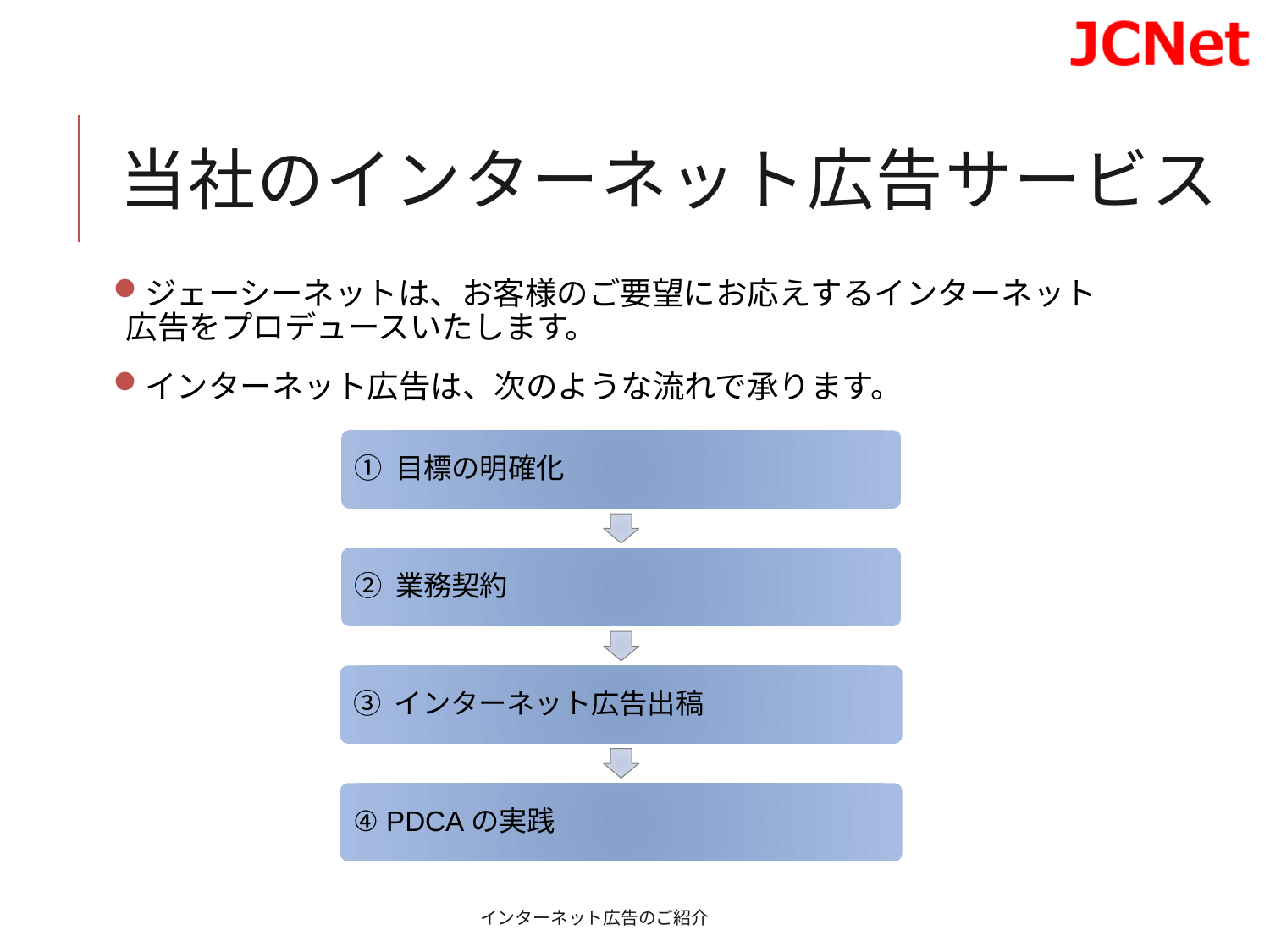

# 当社のインターネット広告サービス
ジェーシーネットは、お客様のご要望にお応えするインターネット広告をプロデュースいたします。
インターネット広告は、次のような流れで承ります。
① 目標の明確化

② 業務契約

③ インターネット広告出稿

④ PDCAの実践
インターネット広告のご紹介